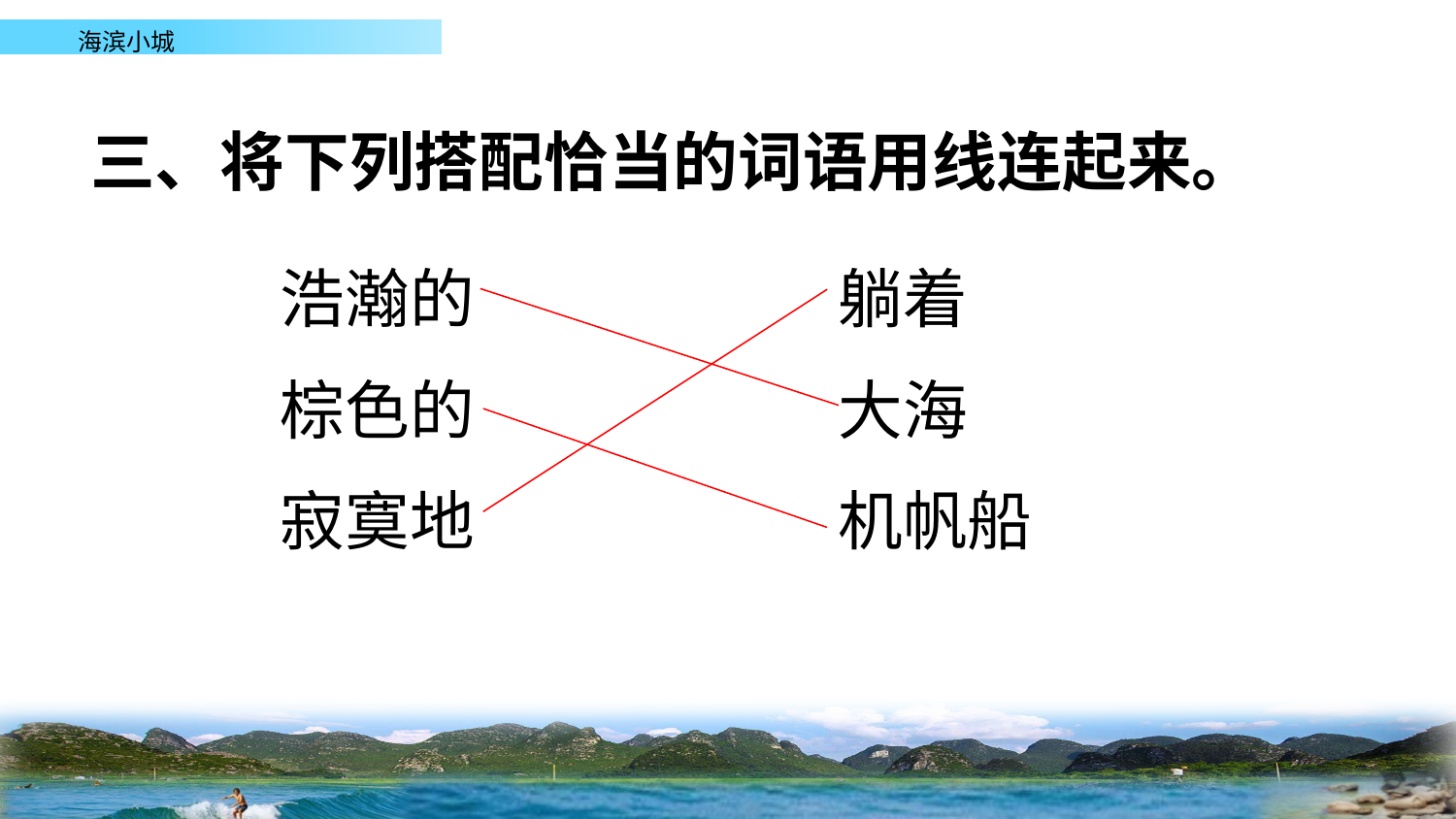

三、将下列搭配恰当的词语用线连起来。
浩瀚的
躺着
棕色的
大海
寂寞地
机帆船